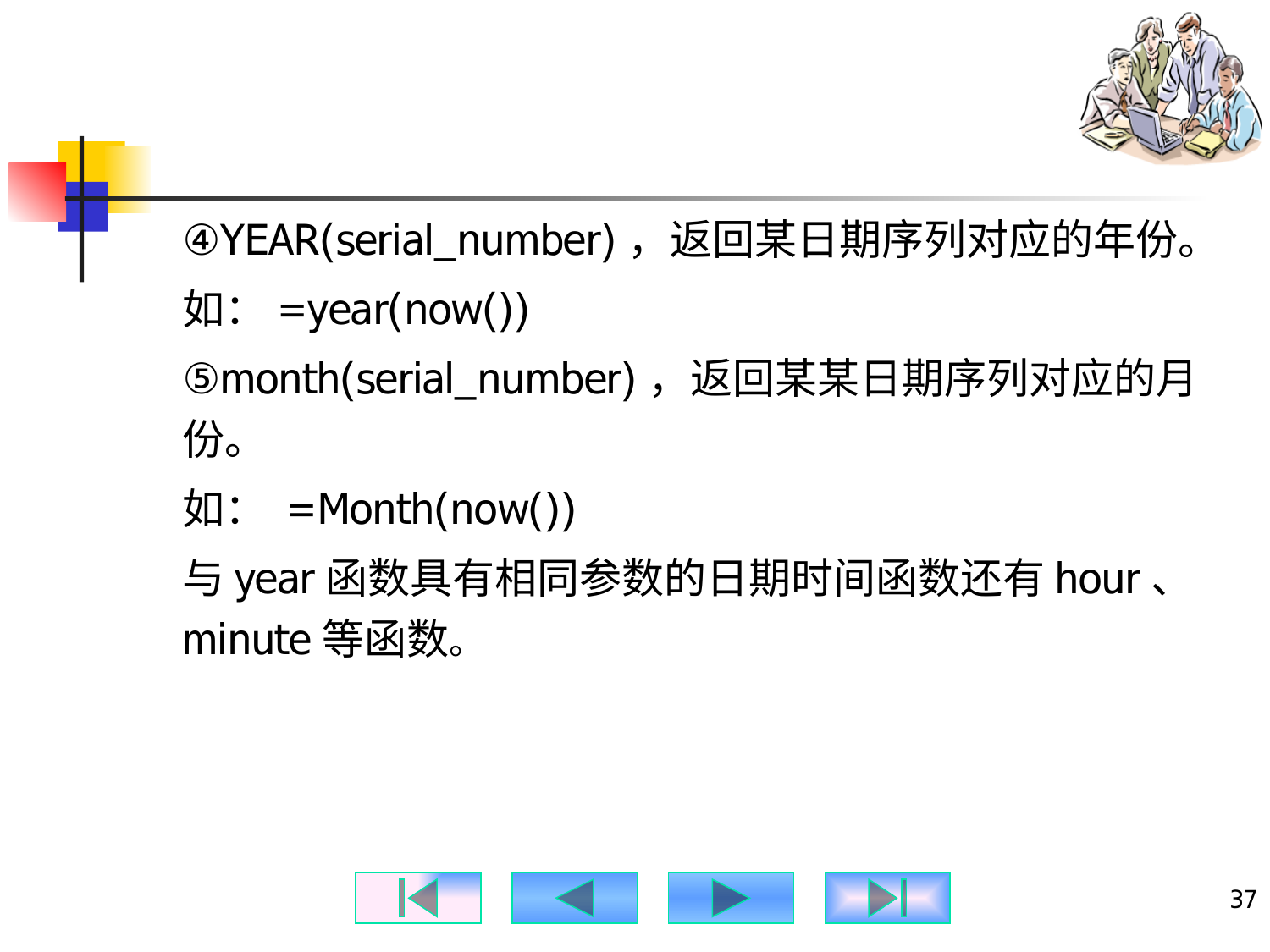

#
④YEAR(serial_number)，返回某日期序列对应的年份。
如：=year(now())
⑤month(serial_number)，返回某某日期序列对应的月份。
如： =Month(now())
与year函数具有相同参数的日期时间函数还有hour、minute等函数。
37